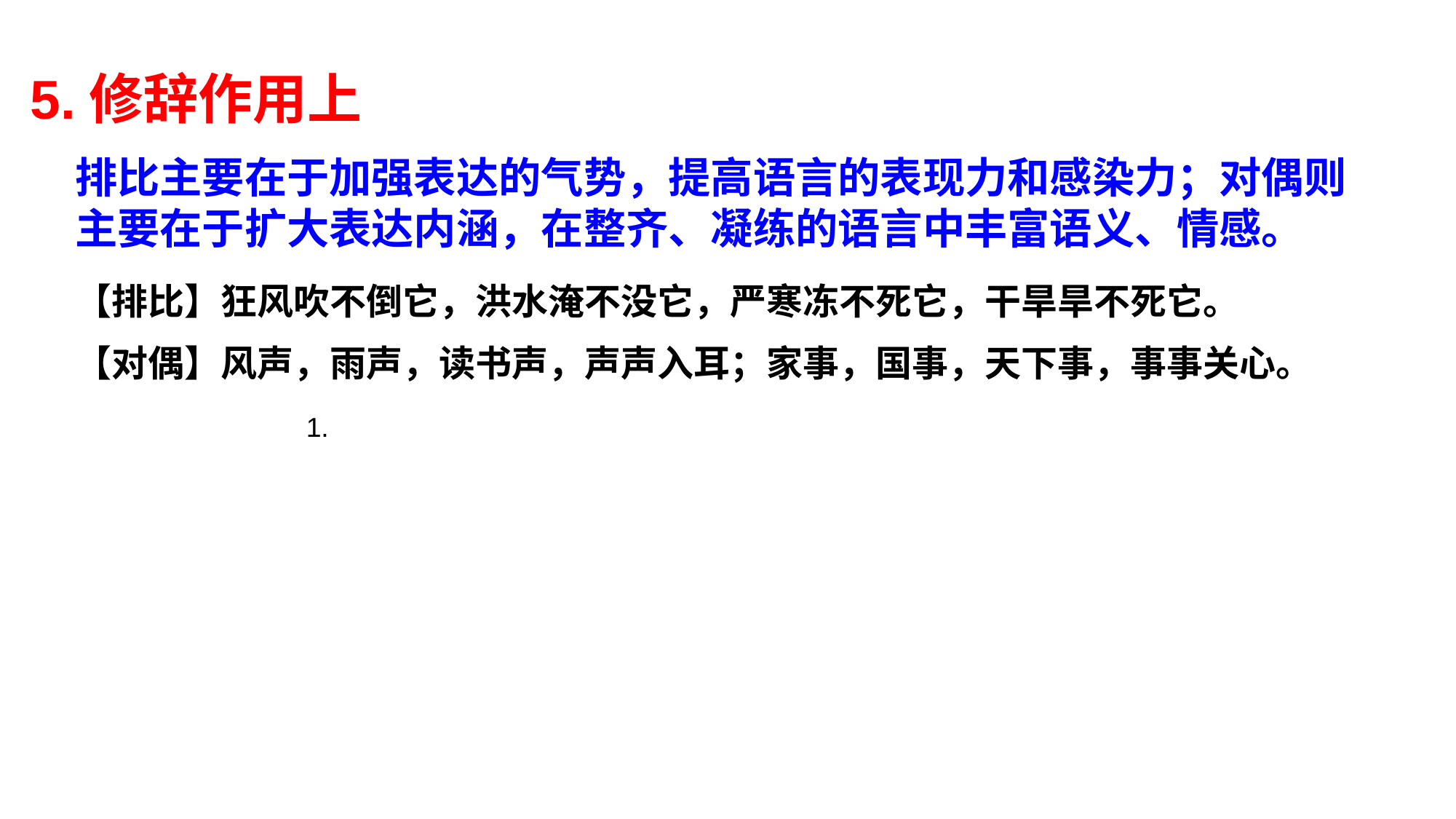

5.修辞作用上
排比主要在于加强表达的气势，提高语言的表现力和感染力；对偶则主要在于扩大表达内涵，在整齐、凝练的语言中丰富语义、情感。
【排比】狂风吹不倒它，洪水淹不没它，严寒冻不死它，干旱旱不死它。
【对偶】风声，雨声，读书声，声声入耳；家事，国事，天下事，事事关心。

1.